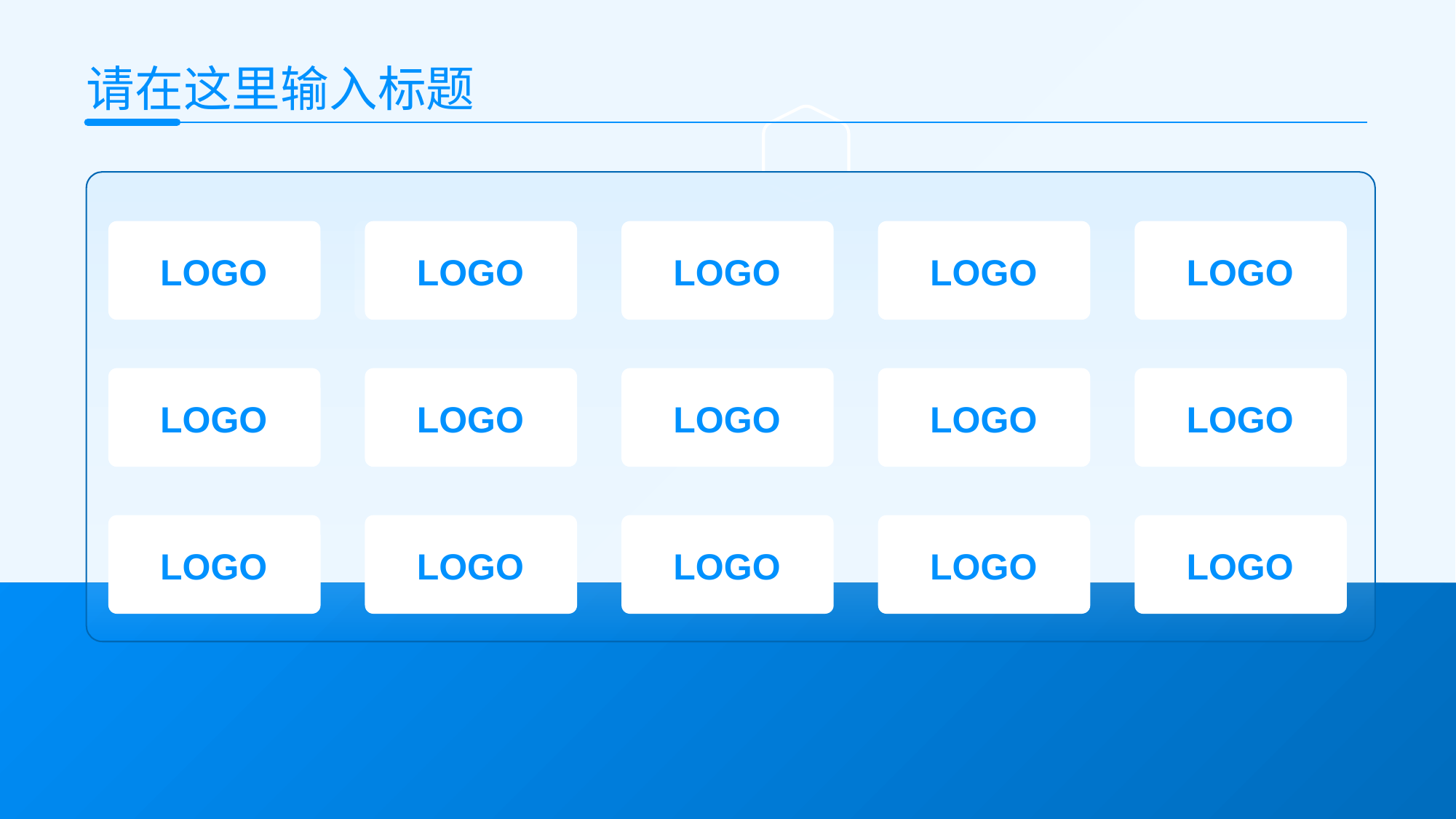

请在这里输入标题

LOGO

LOGO

LOGO

LOGO

LOGO

LOGO

LOGO

LOGO

LOGO

LOGO

LOGO

LOGO

LOGO

LOGO

LOGO